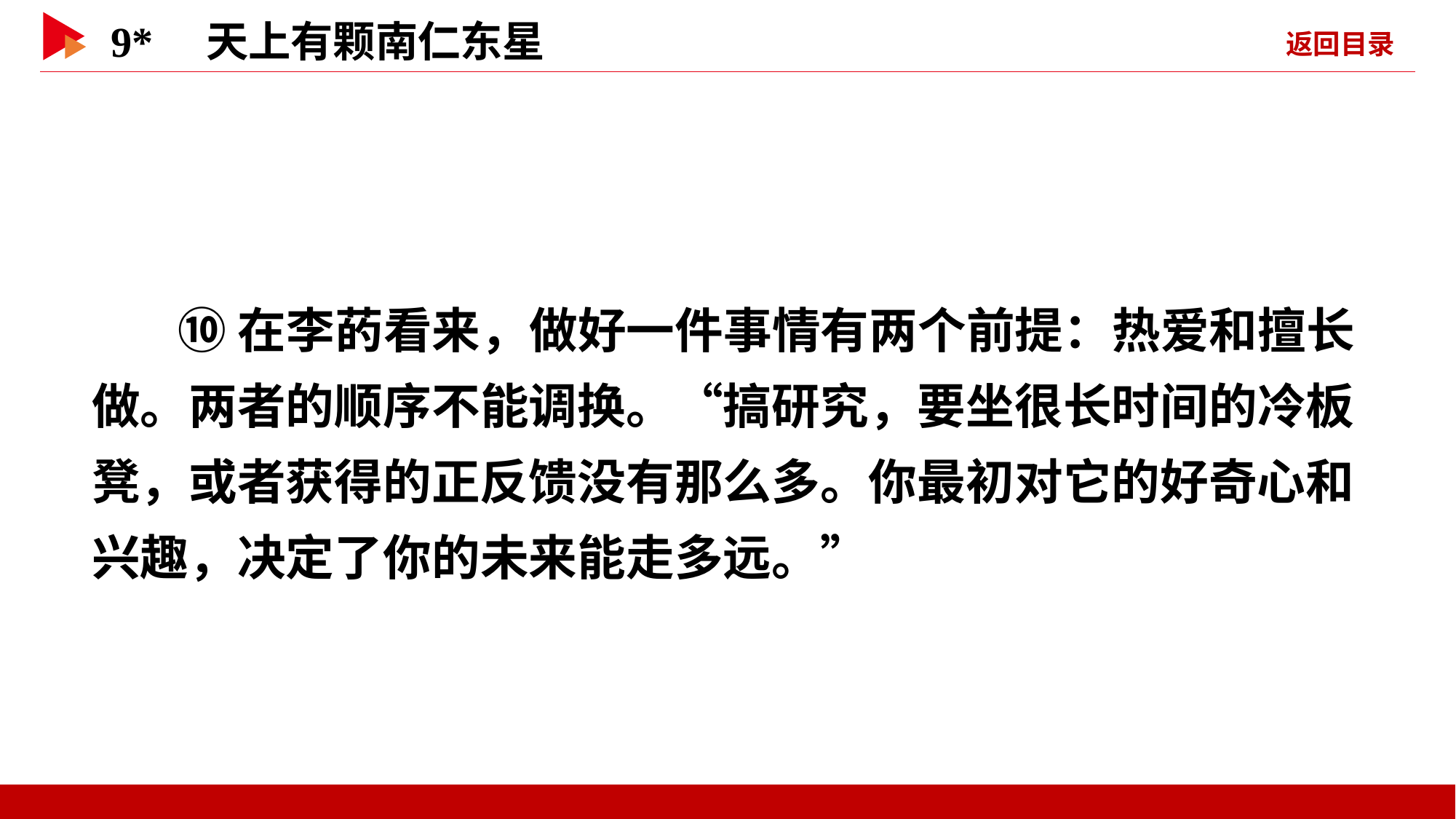

⑩在李菂看来，做好一件事情有两个前提：热爱和擅长做。两者的顺序不能调换。“搞研究，要坐很长时间的冷板凳，或者获得的正反馈没有那么多。你最初对它的好奇心和兴趣，决定了你的未来能走多远。”